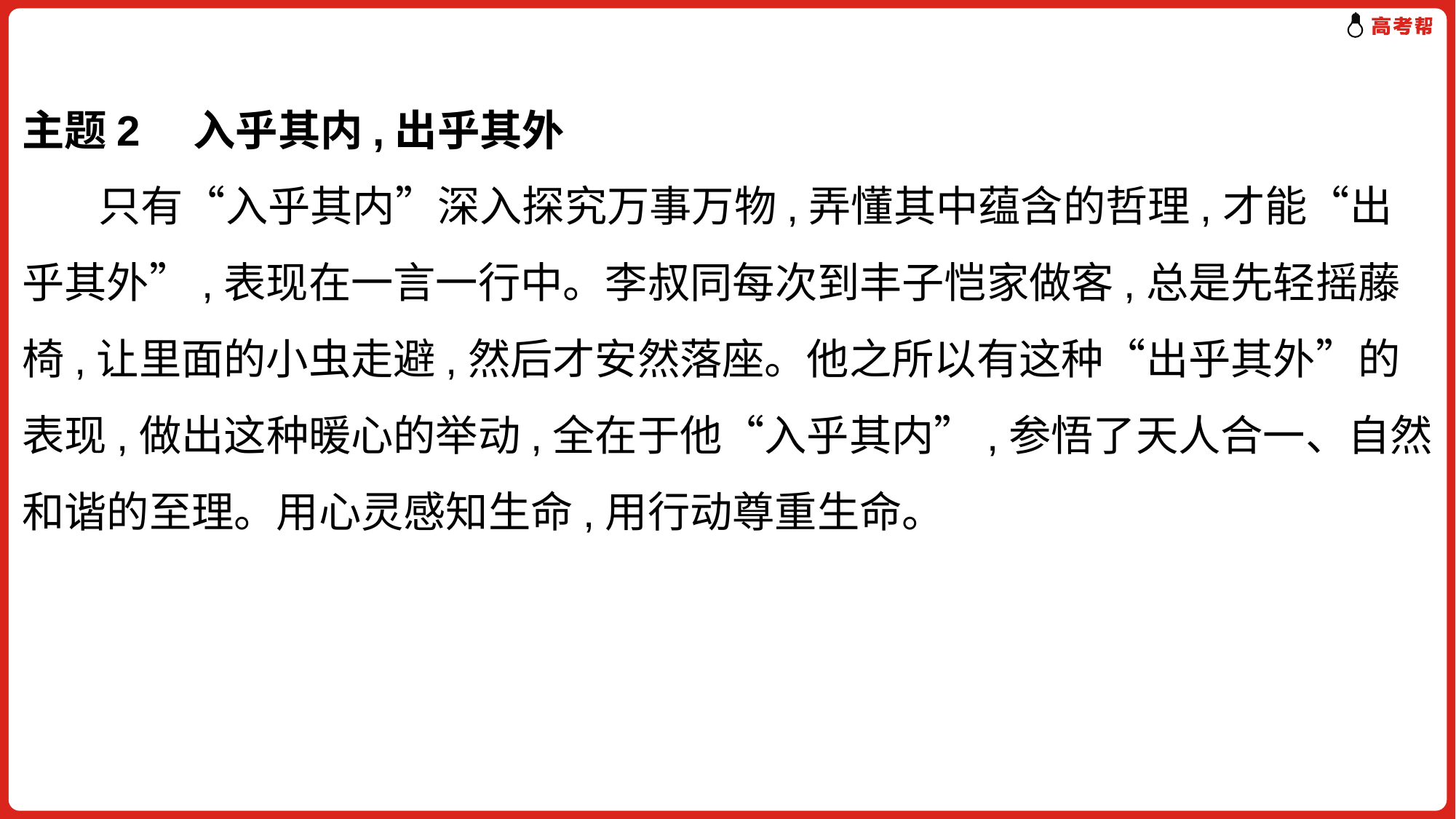

主题2　入乎其内,出乎其外
       只有“入乎其内”深入探究万事万物,弄懂其中蕴含的哲理,才能“出乎其外”,表现在一言一行中。李叔同每次到丰子恺家做客,总是先轻摇藤椅,让里面的小虫走避,然后才安然落座。他之所以有这种“出乎其外”的表现,做出这种暖心的举动,全在于他“入乎其内”,参悟了天人合一、自然和谐的至理。用心灵感知生命,用行动尊重生命。